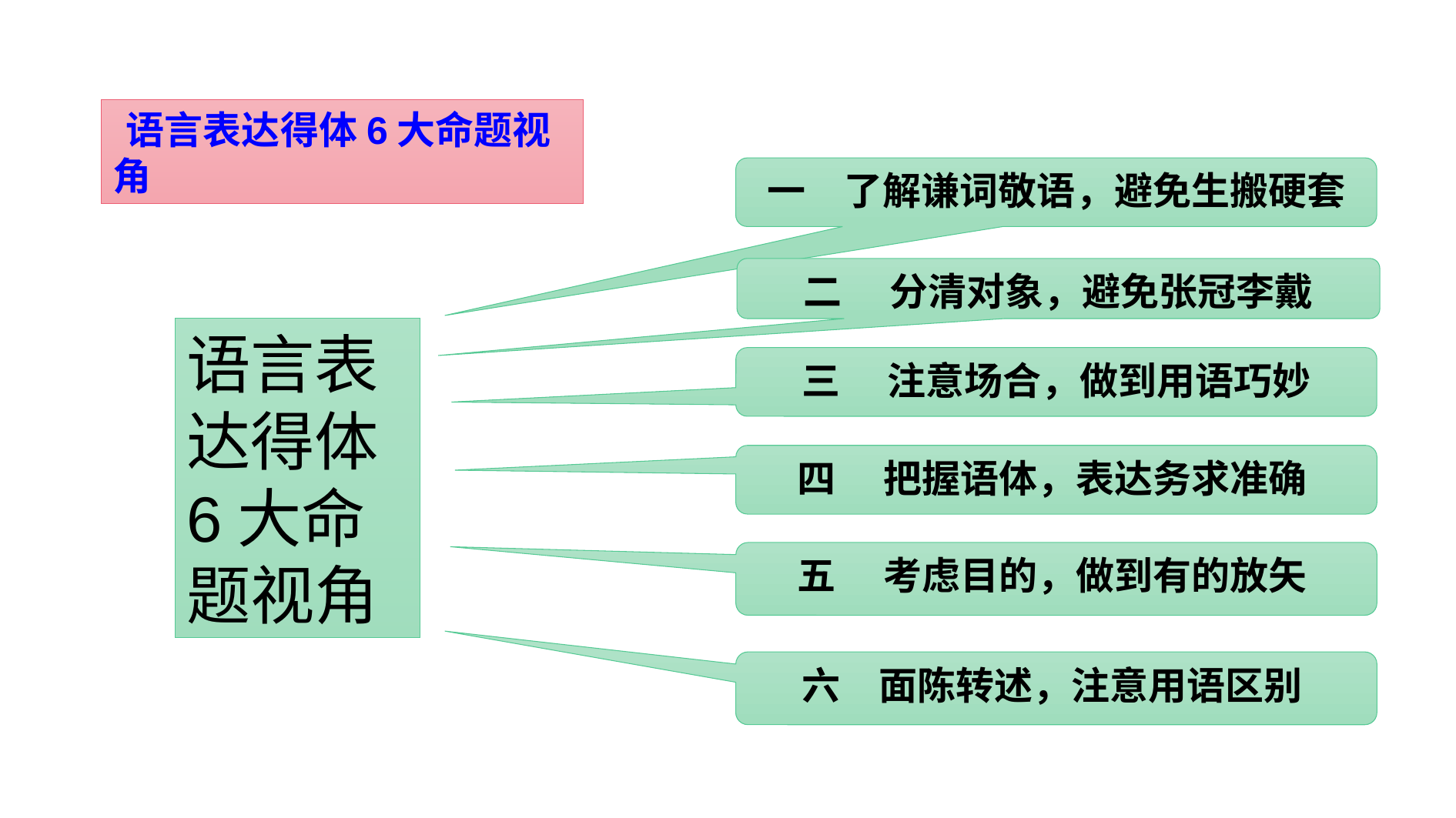

语言表达得体6大命题视角
一　了解谦词敬语，避免生搬硬套
二　 分清对象，避免张冠李戴
语言表达得体6大命题视角
三　 注意场合，做到用语巧妙
四　 把握语体，表达务求准确
五　 考虑目的，做到有的放矢
六　面陈转述，注意用语区别